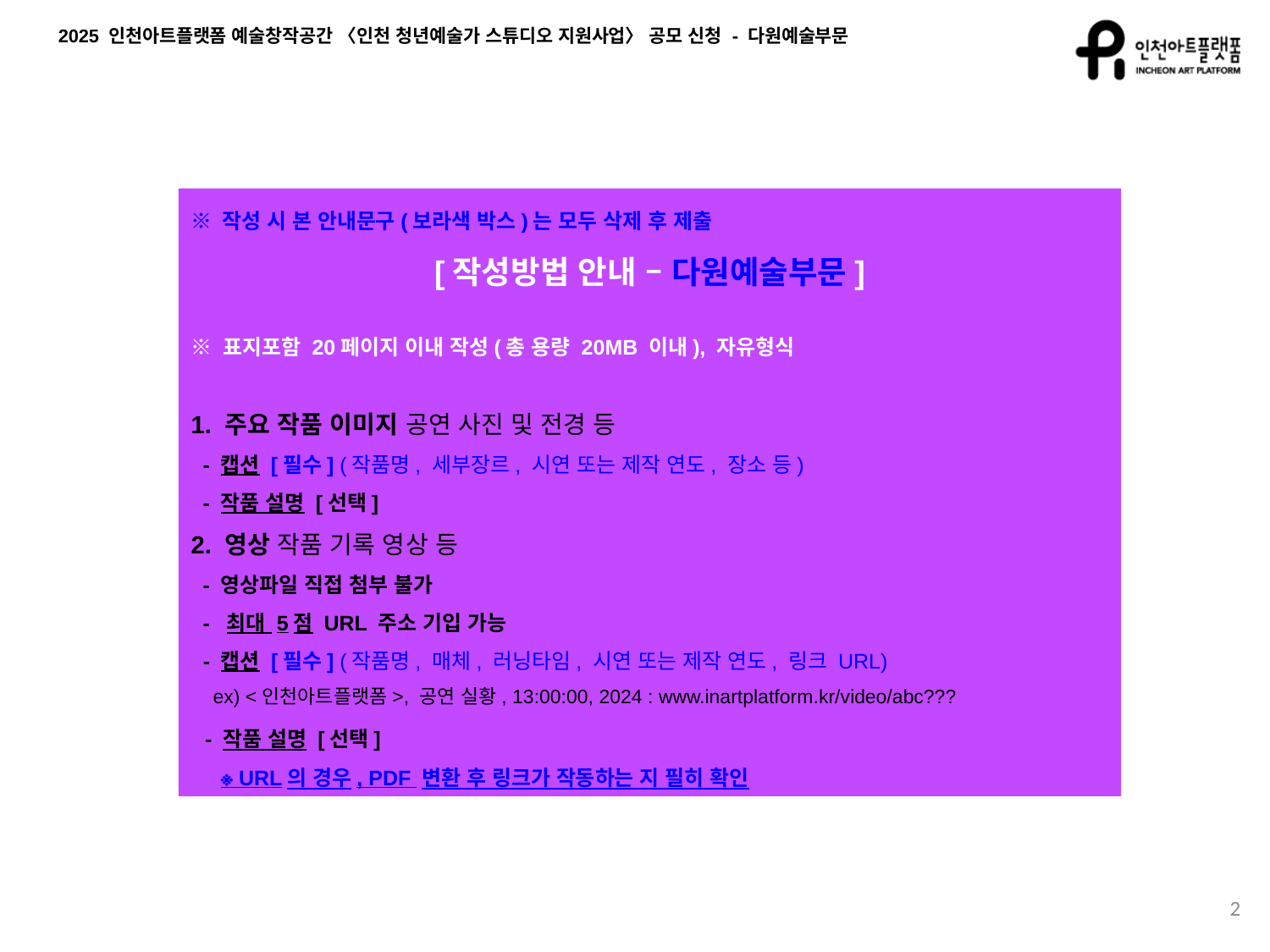

※ 작성 시 본 안내문구(보라색 박스)는 모두 삭제 후 제출
[작성방법 안내 – 다원예술부문]

※ 표지포함 20페이지 이내 작성(총 용량 20MB 이내), 자유형식

1. 주요 작품 이미지 공연 사진 및 전경 등
  - 캡션 [필수] (작품명, 세부장르, 시연 또는 제작 연도, 장소 등)
  - 작품 설명 [선택]
2. 영상 작품 기록 영상 등
  - 영상파일 직접 첨부 불가
  -  최대 5점 URL 주소 기입 가능
  - 캡션 [필수] (작품명, 매체, 러닝타임, 시연 또는 제작 연도, 링크 URL)
    ex) <인천아트플랫폼>, 공연 실황, 13:00:00, 2024 : www.inartplatform.kr/video/abc???
  - 작품 설명 [선택]
     ※ URL의 경우, PDF 변환 후 링크가 작동하는 지 필히 확인
2